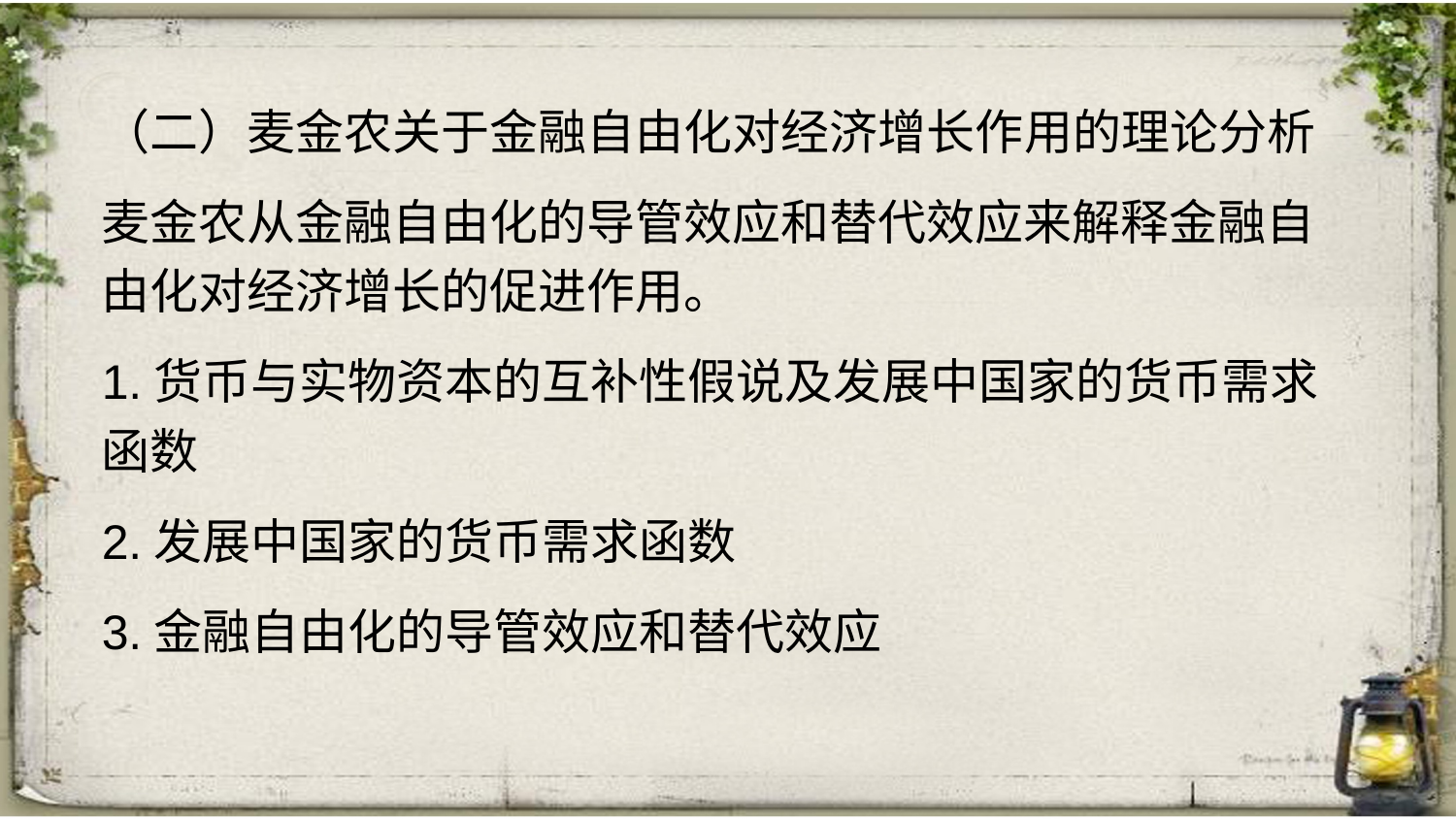

（二）麦金农关于金融自由化对经济增长作用的理论分析
麦金农从金融自由化的导管效应和替代效应来解释金融自由化对经济增长的促进作用。
1.货币与实物资本的互补性假说及发展中国家的货币需求函数
2.发展中国家的货币需求函数
3.金融自由化的导管效应和替代效应